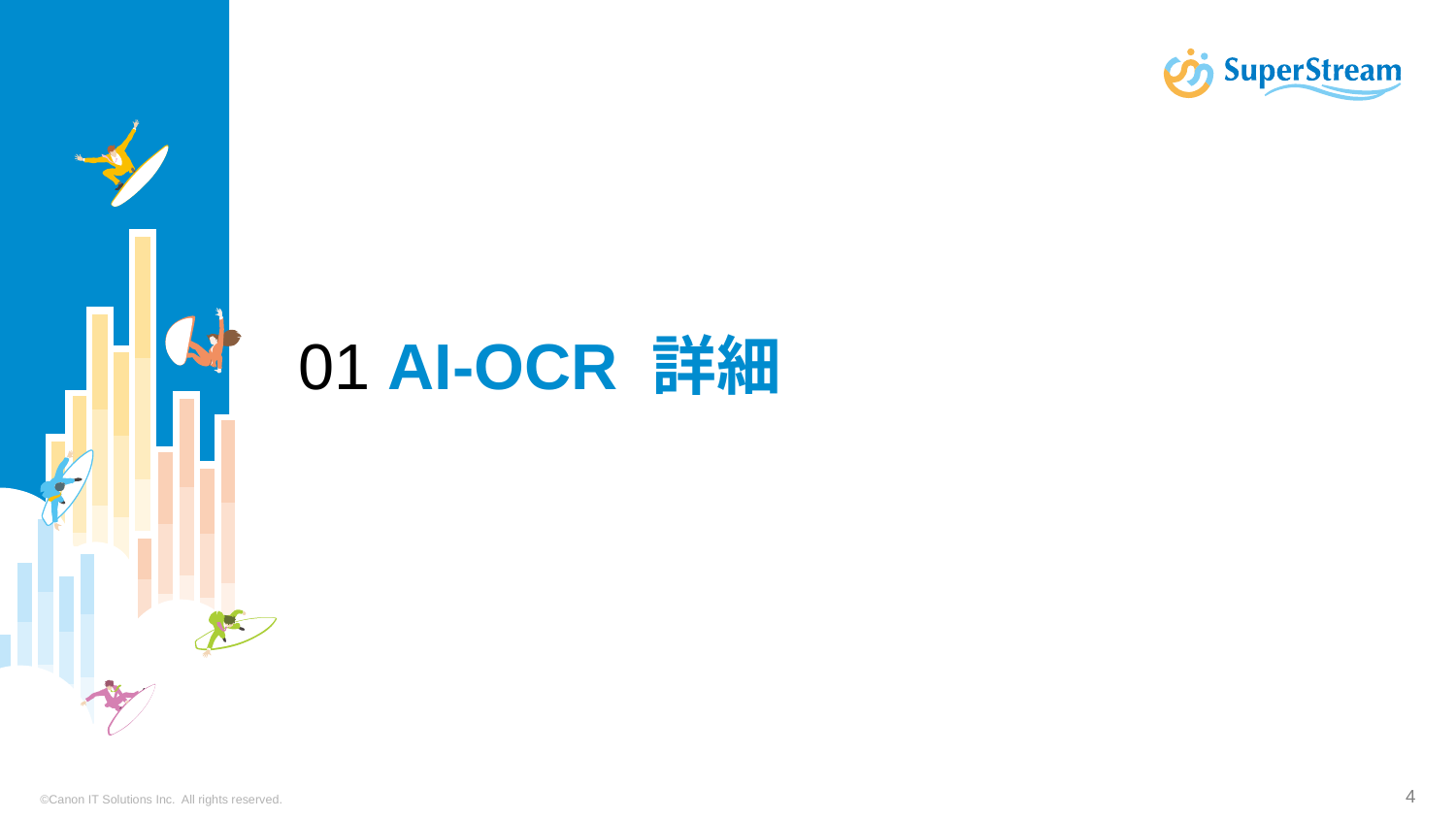

# 01 AI-OCR 詳細
©Canon IT Solutions Inc.  All rights reserved.
4